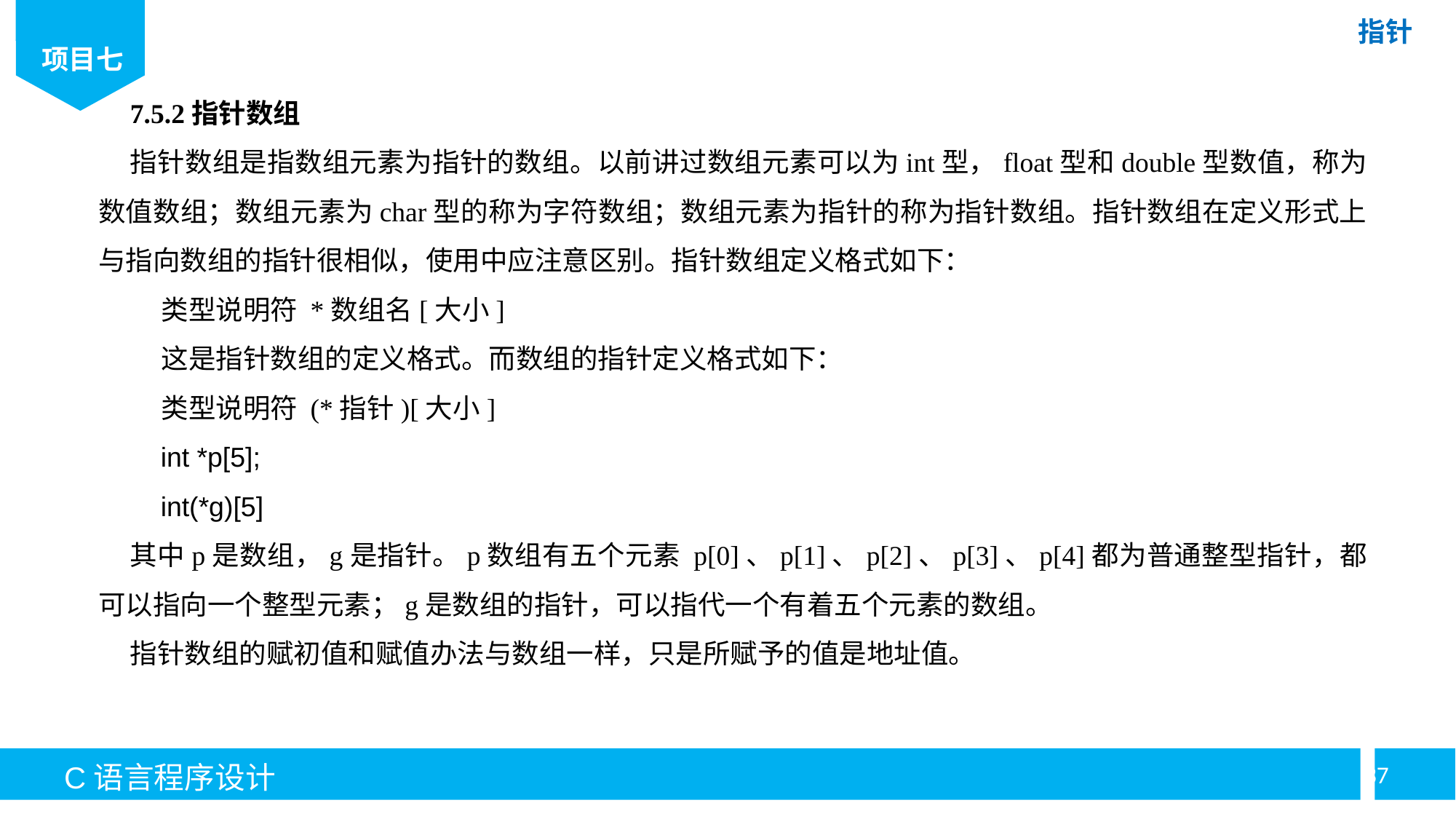

7.5.2指针数组
指针数组是指数组元素为指针的数组。以前讲过数组元素可以为int型，float型和double型数值，称为数值数组；数组元素为char型的称为字符数组；数组元素为指针的称为指针数组。指针数组在定义形式上与指向数组的指针很相似，使用中应注意区别。指针数组定义格式如下：
    类型说明符 *数组名[大小]
    这是指针数组的定义格式。而数组的指针定义格式如下：
    类型说明符 (*指针)[大小]
    int *p[5];
    int(*g)[5]
其中p是数组，g是指针。p数组有五个元素 p[0]、p[1]、p[2]、p[3]、p[4]都为普通整型指针，都可以指向一个整型元素；g是数组的指针，可以指代一个有着五个元素的数组。
指针数组的赋初值和赋值办法与数组一样，只是所赋予的值是地址值。